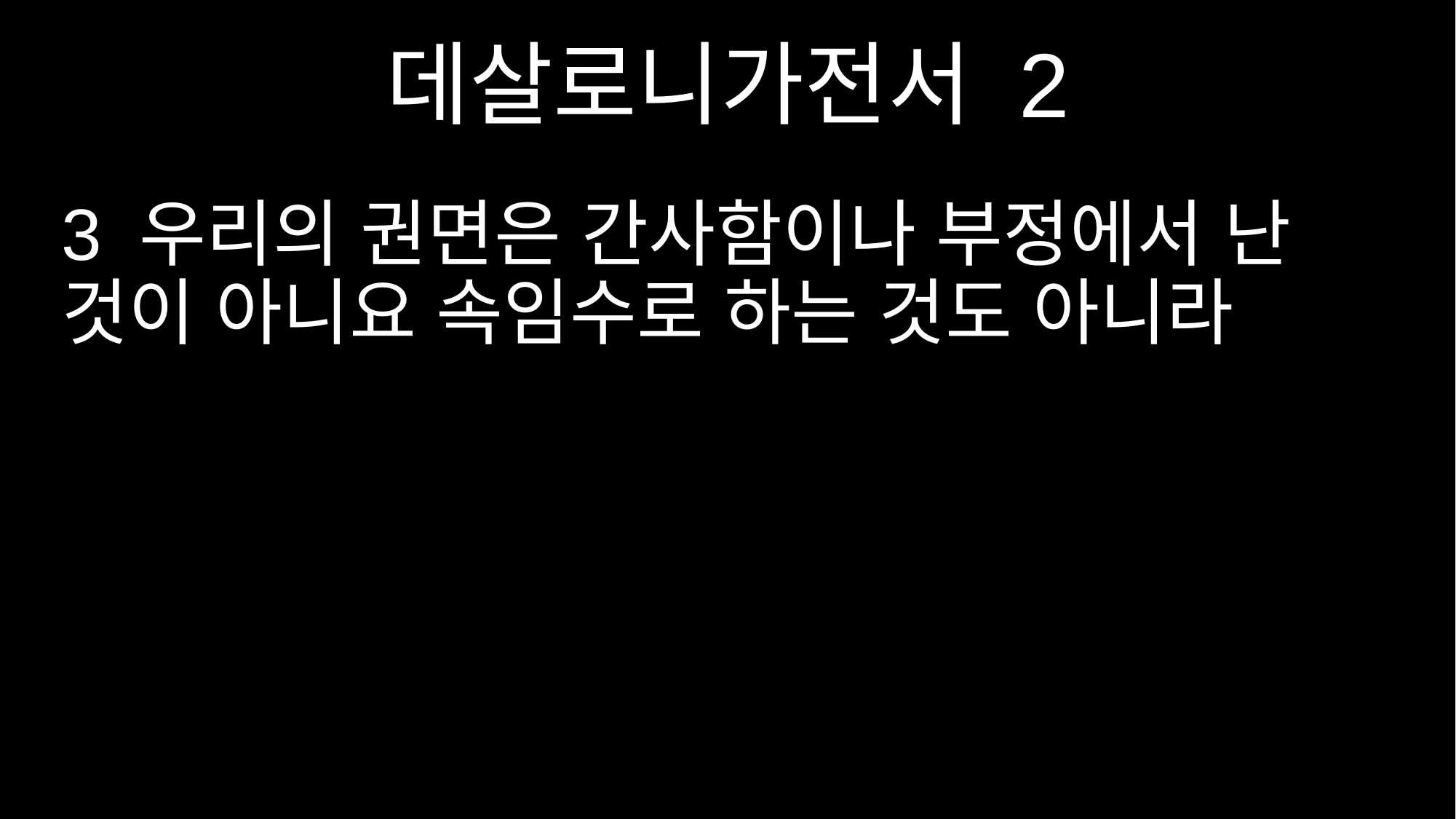

데살로니가전서 2
3 우리의 권면은 간사함이나 부정에서 난 것이 아니요 속임수로 하는 것도 아니라